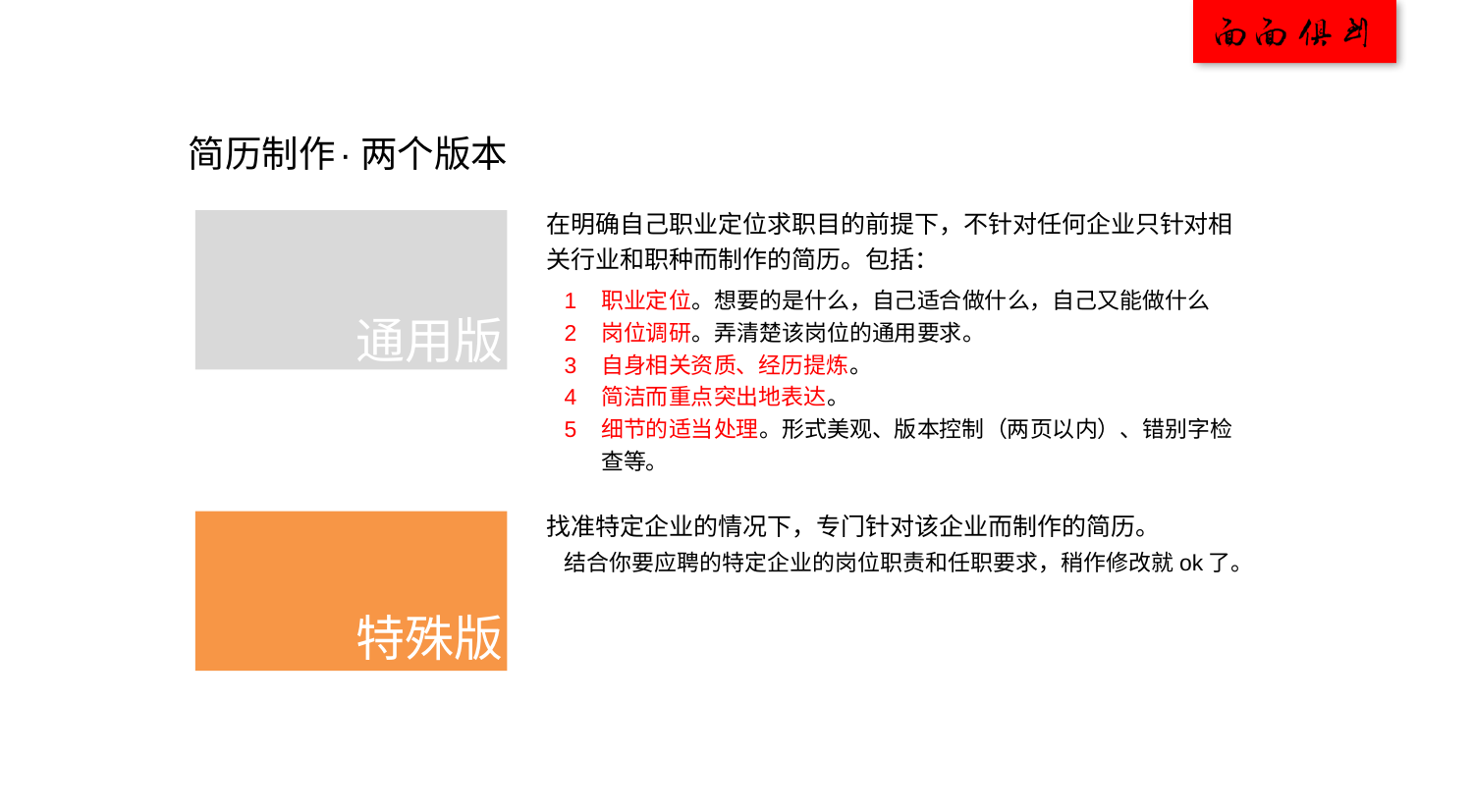

简历制作
·两个版本
在明确自己职业定位求职目的前提下，不针对任何企业只针对相关行业和职种而制作的简历。包括：

职业定位。想要的是什么，自己适合做什么，自己又能做什么
岗位调研。弄清楚该岗位的通用要求。
自身相关资质、经历提炼。
简洁而重点突出地表达。
细节的适当处理。形式美观、版本控制（两页以内）、错别字检查等。
通用版

找准特定企业的情况下，专门针对该企业而制作的简历。

结合你要应聘的特定企业的岗位职责和任职要求，稍作修改就ok了。
特殊版